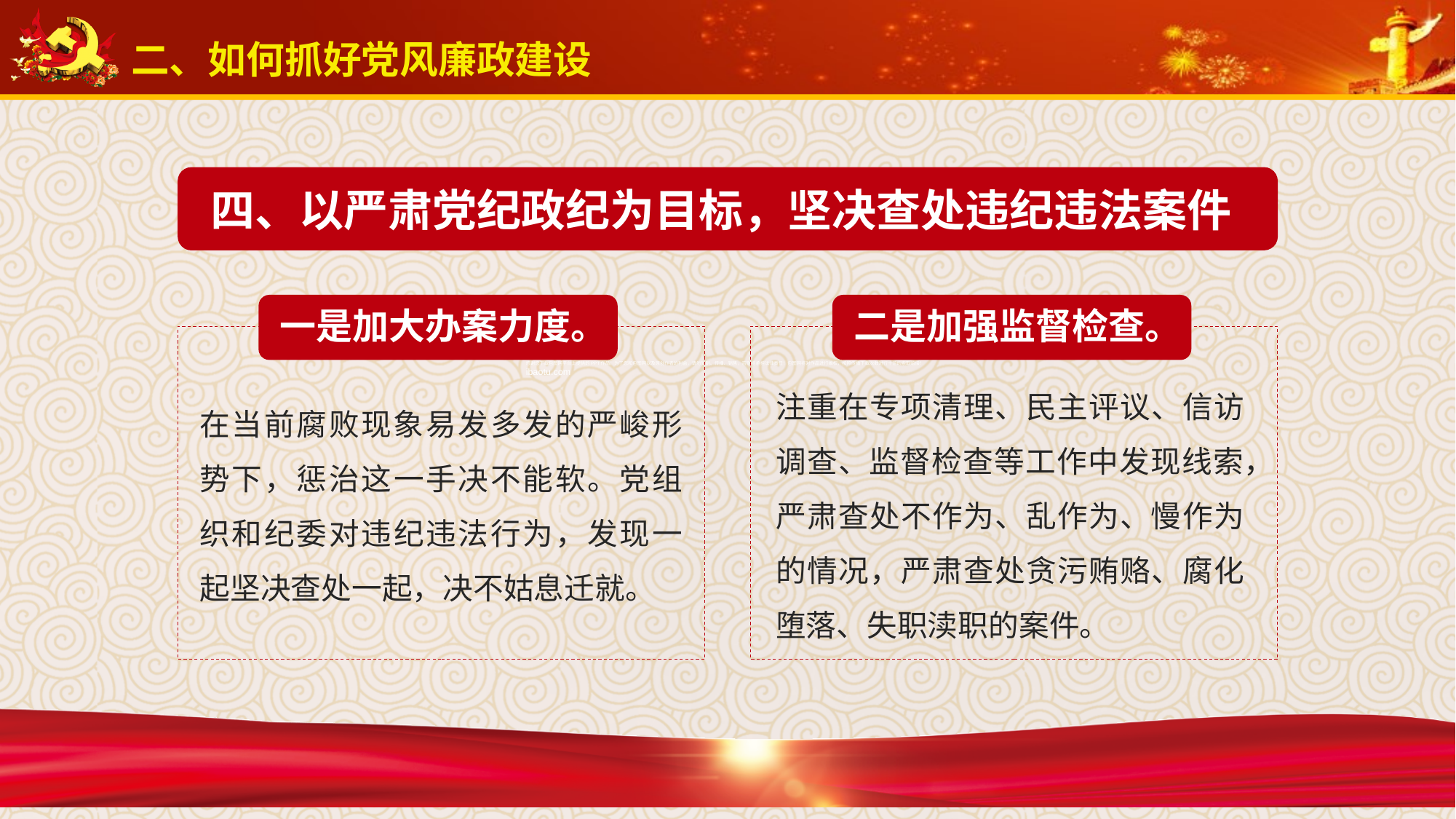

二、如何抓好党风廉政建设

四、以严肃党纪政纪为目标，坚决查处违纪违法案件

一是加大办案力度。

在当前腐败现象易发多发的严峻形势下，惩治这一手决不能软。党组织和纪委对违纪违法行为，发现一起坚决查处一起，决不姑息迁就。

二是加强监督检查。

注重在专项清理、民主评议、信访调查、监督检查等工作中发现线索，严肃查处不作为、乱作为、慢作为的情况，严肃查处贪污贿赂、腐化堕落、失职渎职的案件。